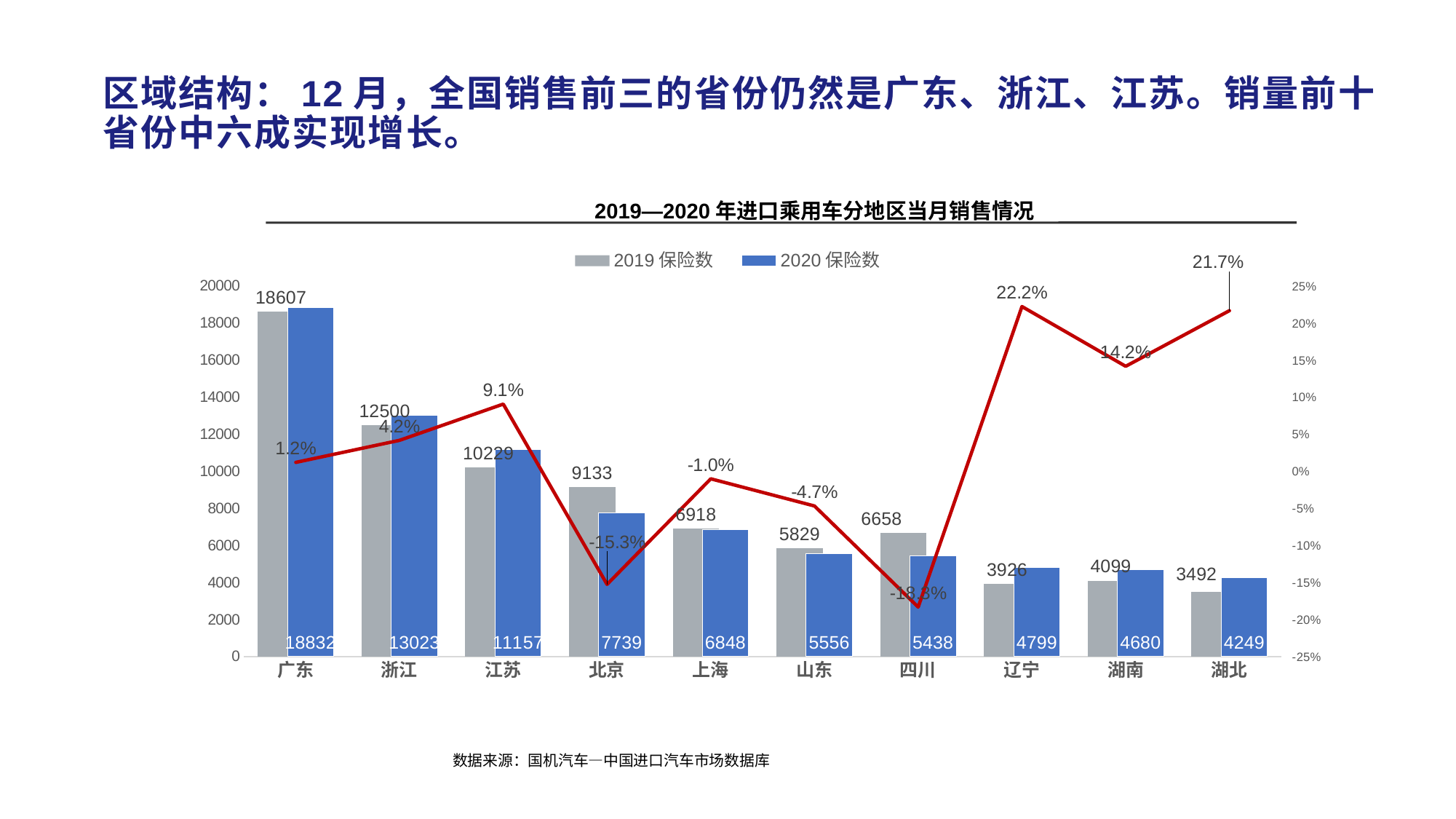

# 区域结构：12月，全国销售前三的省份仍然是广东、浙江、江苏。销量前十省份中六成实现增长。
2019—2020年进口乘用车分地区当月销售情况

### Chart

| Category | 2019保险数 | 2020保险数 | MOM |
|---|---|---|---|
| 广东 | 18607.0 | 18832.0 | 0.012092223356801268 |
| 浙江 | 12500.0 | 13023.0 | 0.0418400000000001 |
| 江苏 | 10229.0 | 11157.0 | 0.09072245576302662 |
| 北京 | 9133.0 | 7739.0 | -0.15263330778495565 |
| 上海 | 6918.0 | 6848.0 | -0.010118531367447225 |
| 山东 | 5829.0 | 5556.0 | -0.046834791559444144 |
| 四川 | 6658.0 | 5438.0 | -0.18323820967257431 |
| 辽宁 | 3926.0 | 4799.0 | 0.22236372898624546 |
| 湖南 | 4099.0 | 4680.0 | 0.14174188826543066 |
| 湖北 | 3492.0 | 4249.0 | 0.2167812142038945 |
数据来源：国机汽车—中国进口汽车市场数据库